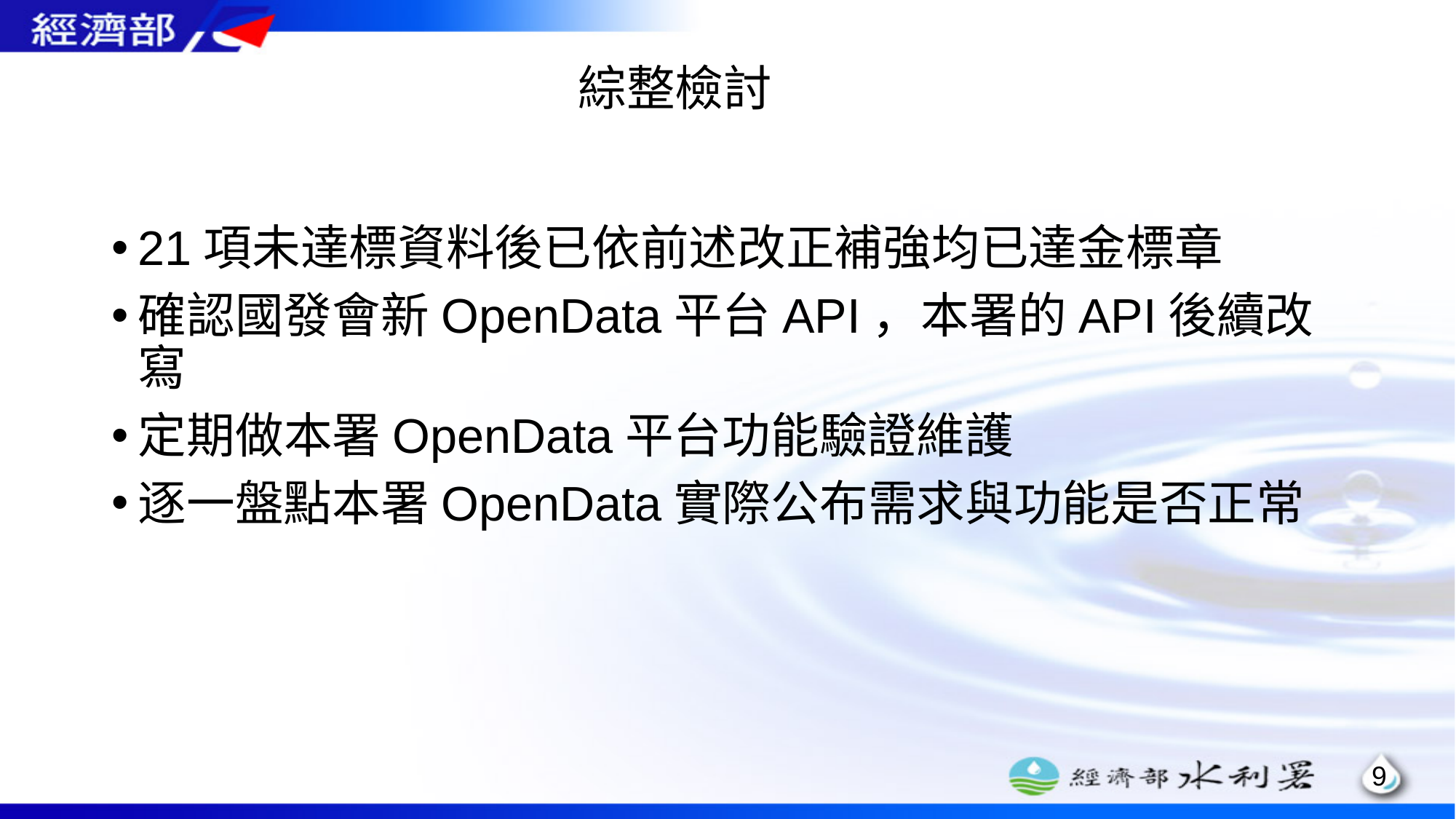

綜整檢討
21項未達標資料後已依前述改正補強均已達金標章
確認國發會新OpenData平台API，本署的API後續改寫
定期做本署OpenData平台功能驗證維護
逐一盤點本署OpenData實際公布需求與功能是否正常

9